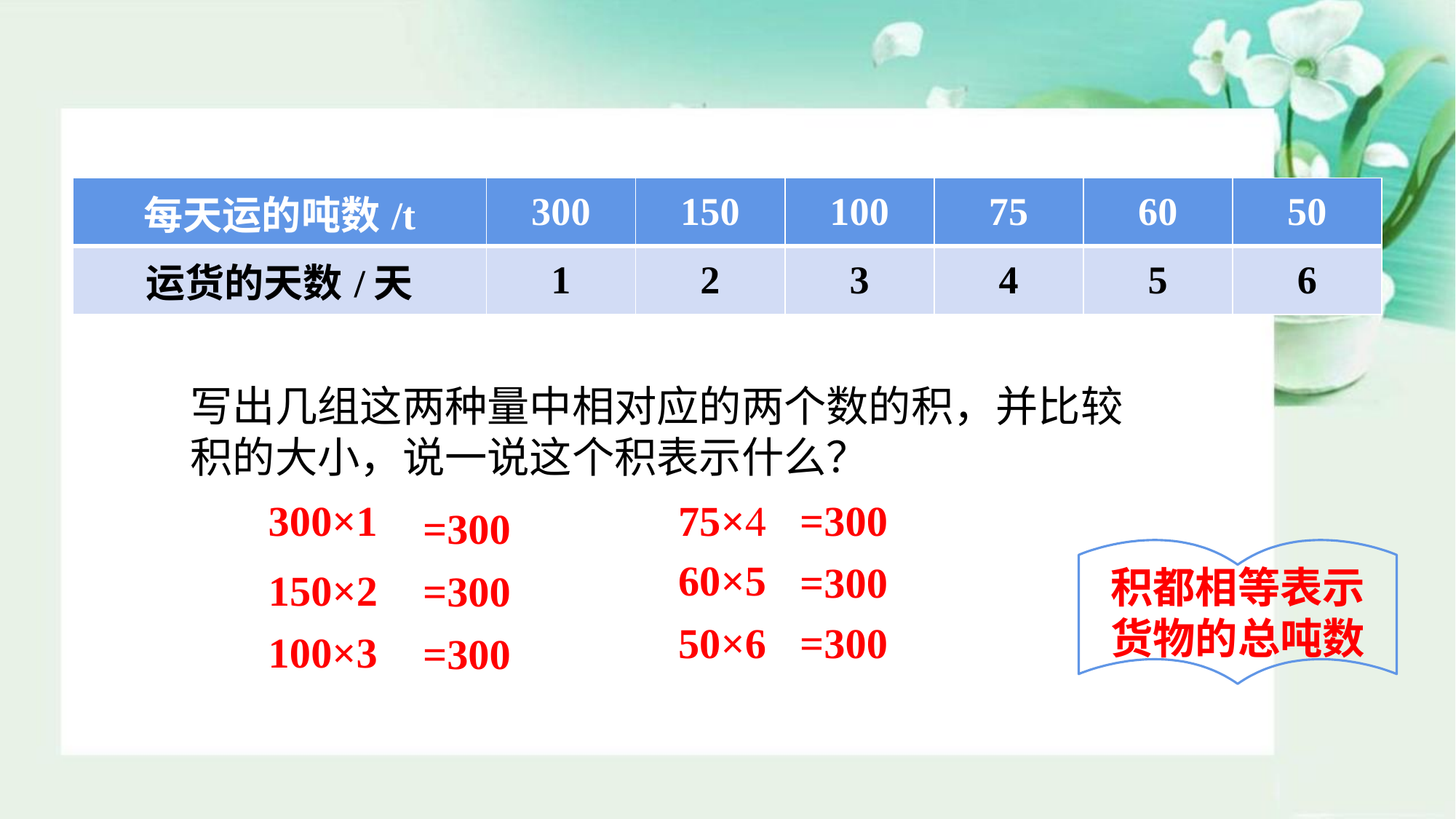

#
| 每天运的吨数/t | 300 | 150 | 100 | 75 | 60 | 50 |
| --- | --- | --- | --- | --- | --- | --- |
| 运货的天数/天 | 1 | 2 | 3 | 4 | 5 | 6 |
写出几组这两种量中相对应的两个数的积，并比较积的大小，说一说这个积表示什么？
=300
75×4
300×1
=300
积都相等表示货物的总吨数
60×5
=300
150×2
=300
50×6
=300
100×3
=300